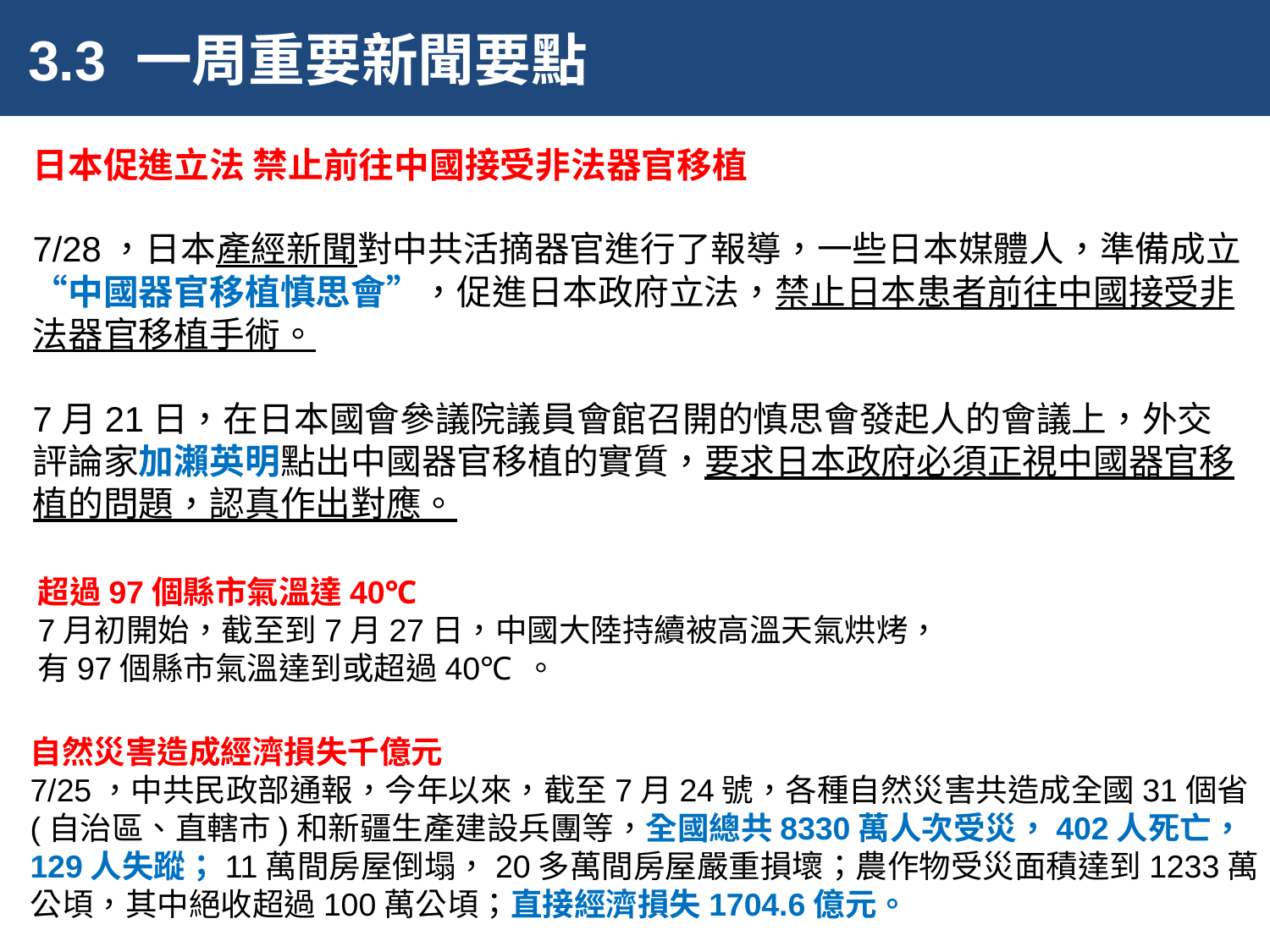

3.3 一周重要新聞要點
日本促進立法 禁止前往中國接受非法器官移植

7/28，日本產經新聞對中共活摘器官進行了報導，一些日本媒體人，準備成立“中國器官移植慎思會”，促進日本政府立法，禁止日本患者前往中國接受非法器官移植手術。

7月21日，在日本國會參議院議員會館召開的慎思會發起人的會議上，外交評論家加瀨英明點出中國器官移植的實質，要求日本政府必須正視中國器官移植的問題，認真作出對應。
超過97個縣市氣溫達40℃
7月初開始，截至到7月27日，中國大陸持續被高溫天氣烘烤，
有97個縣市氣溫達到或超過40℃。

自然災害造成經濟損失千億元
7/25，中共民政部通報，今年以來，截至7月24號，各種自然災害共造成全國31個省(自治區、直轄市)和新疆生產建設兵團等，全國總共8330萬人次受災，402人死亡，129人失蹤；11萬間房屋倒塌，20多萬間房屋嚴重損壞；農作物受災面積達到1233萬公頃，其中絕收超過100萬公頃；直接經濟損失1704.6億元。